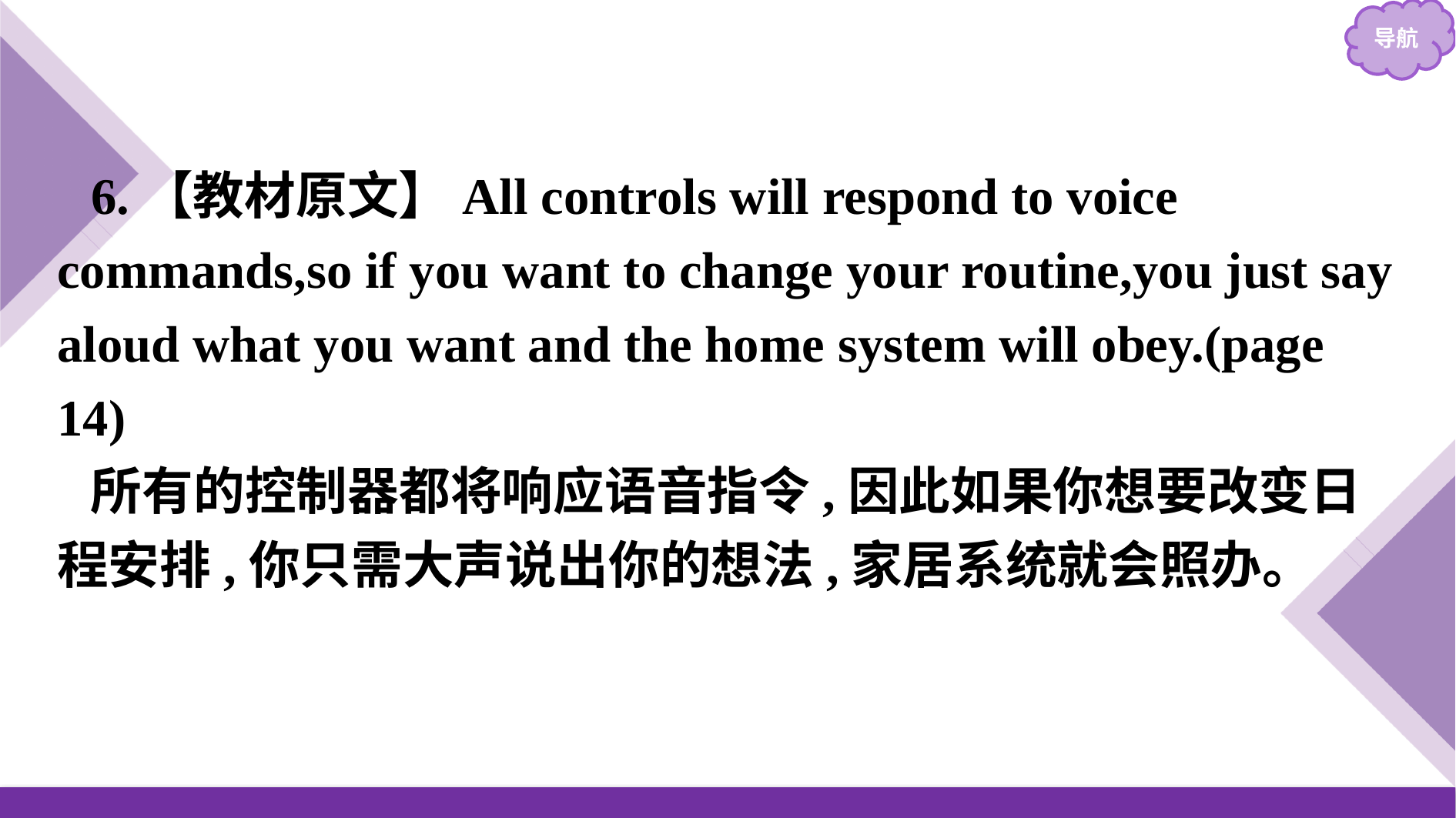

6.【教材原文】All controls will respond to voice commands,so if you want to change your routine,you just say aloud what you want and the home system will obey.(page 14)
所有的控制器都将响应语音指令,因此如果你想要改变日程安排,你只需大声说出你的想法,家居系统就会照办。